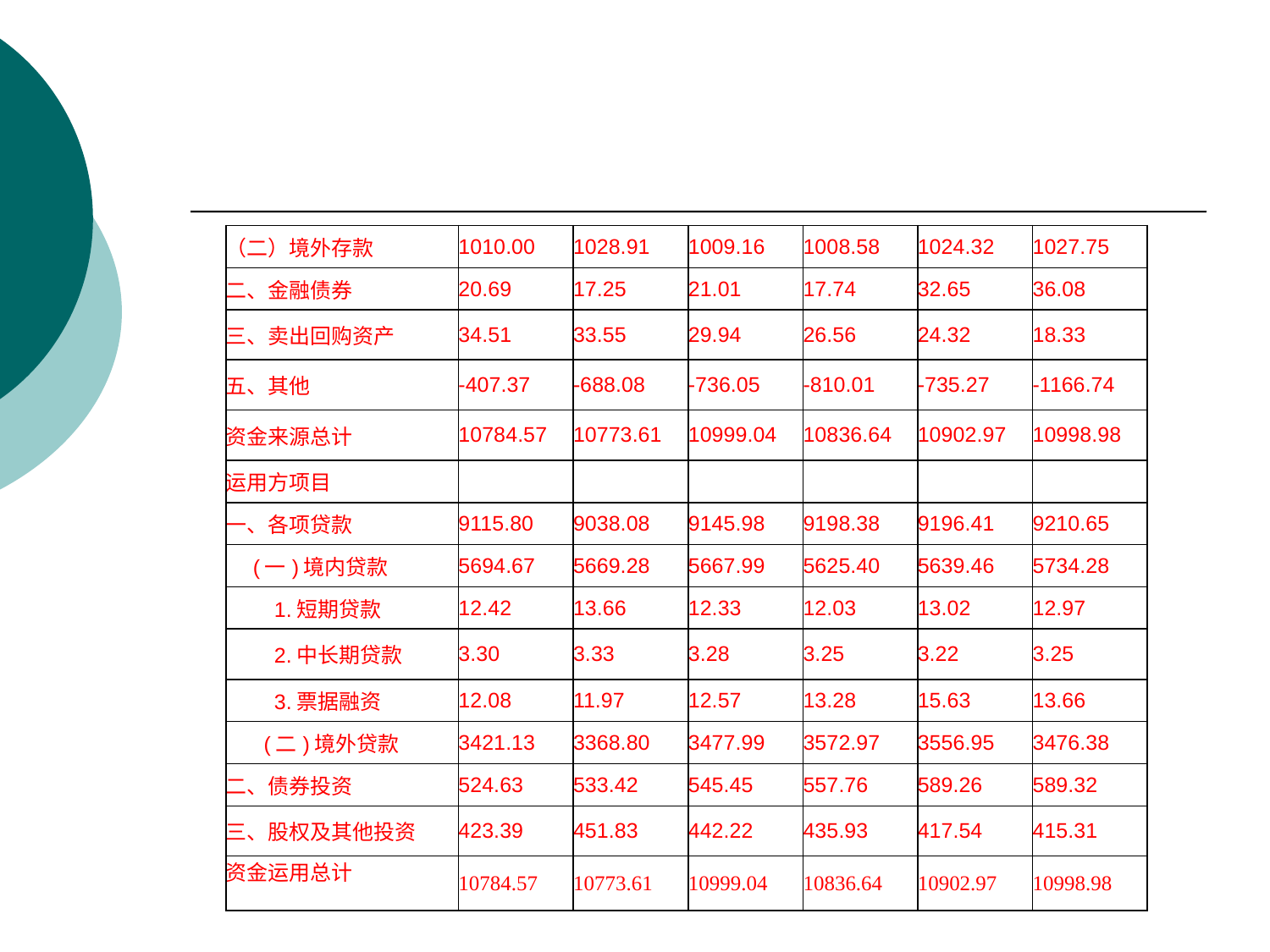

| （二）境外存款 | 1010.00 | 1028.91 | 1009.16 | 1008.58 | 1024.32 | 1027.75 |
| --- | --- | --- | --- | --- | --- | --- |
| 二、金融债券 | 20.69 | 17.25 | 21.01 | 17.74 | 32.65 | 36.08 |
| 三、卖出回购资产 | 34.51 | 33.55 | 29.94 | 26.56 | 24.32 | 18.33 |
| 五、其他 | -407.37 | -688.08 | -736.05 | -810.01 | -735.27 | -1166.74 |
| 资金来源总计 | 10784.57 | 10773.61 | 10999.04 | 10836.64 | 10902.97 | 10998.98 |
| 运用方项目 |  |  |  |  |  |  |
| 一、各项贷款 | 9115.80 | 9038.08 | 9145.98 | 9198.38 | 9196.41 | 9210.65 |
| (一)境内贷款 | 5694.67 | 5669.28 | 5667.99 | 5625.40 | 5639.46 | 5734.28 |
| 1.短期贷款 | 12.42 | 13.66 | 12.33 | 12.03 | 13.02 | 12.97 |
| 2.中长期贷款 | 3.30 | 3.33 | 3.28 | 3.25 | 3.22 | 3.25 |
| 3.票据融资 | 12.08 | 11.97 | 12.57 | 13.28 | 15.63 | 13.66 |
| (二)境外贷款 | 3421.13 | 3368.80 | 3477.99 | 3572.97 | 3556.95 | 3476.38 |
| 二、债券投资 | 524.63 | 533.42 | 545.45 | 557.76 | 589.26 | 589.32 |
| 三、股权及其他投资 | 423.39 | 451.83 | 442.22 | 435.93 | 417.54 | 415.31 |
| 资金运用总计 | 10784.57 | 10773.61 | 10999.04 | 10836.64 | 10902.97 | 10998.98 |